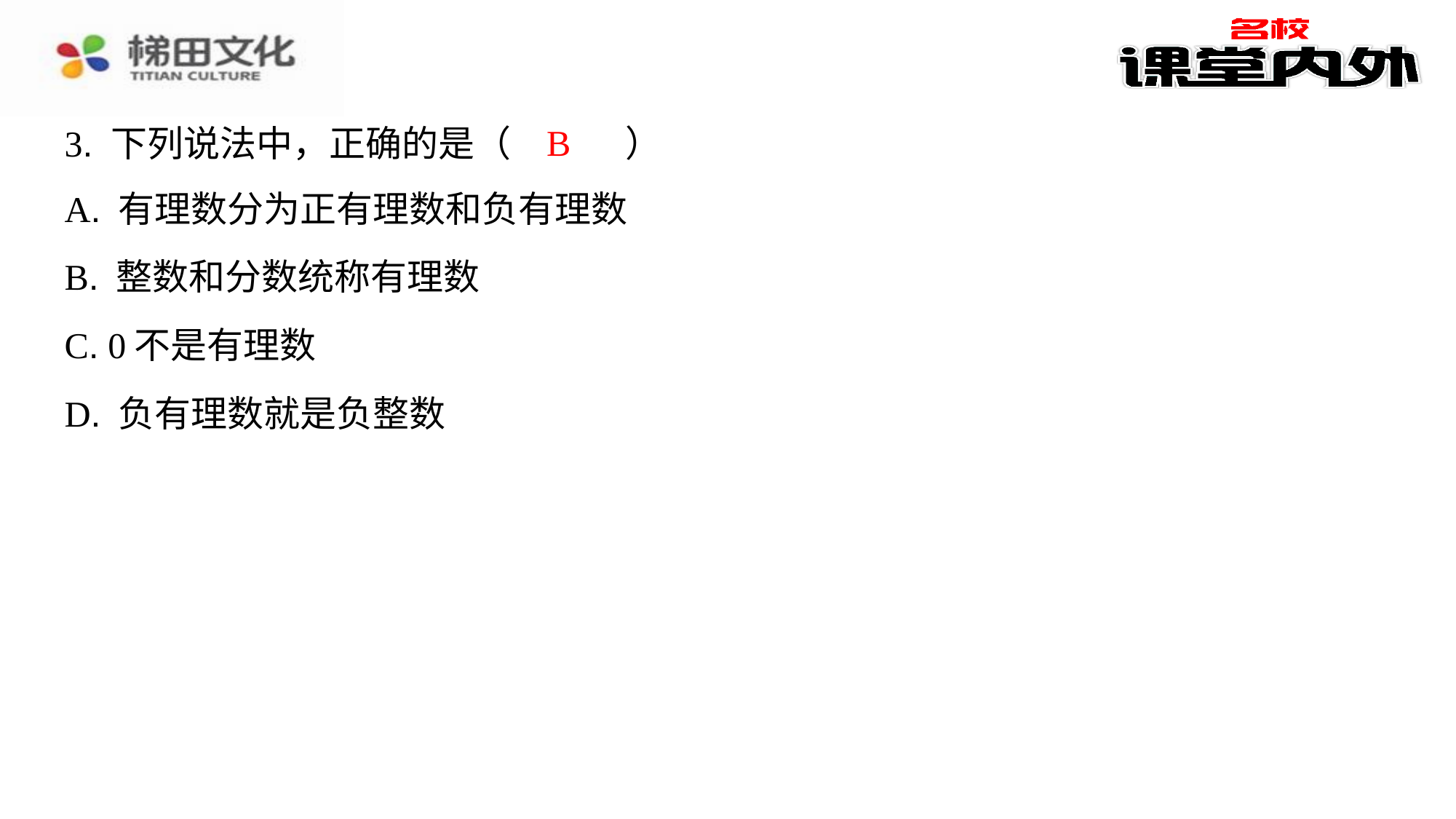

B
3. 下列说法中，正确的是（　B　）
| A. 有理数分为正有理数和负有理数 |
| --- |
| B. 整数和分数统称有理数 |
| C. 0不是有理数 |
| D. 负有理数就是负整数 |